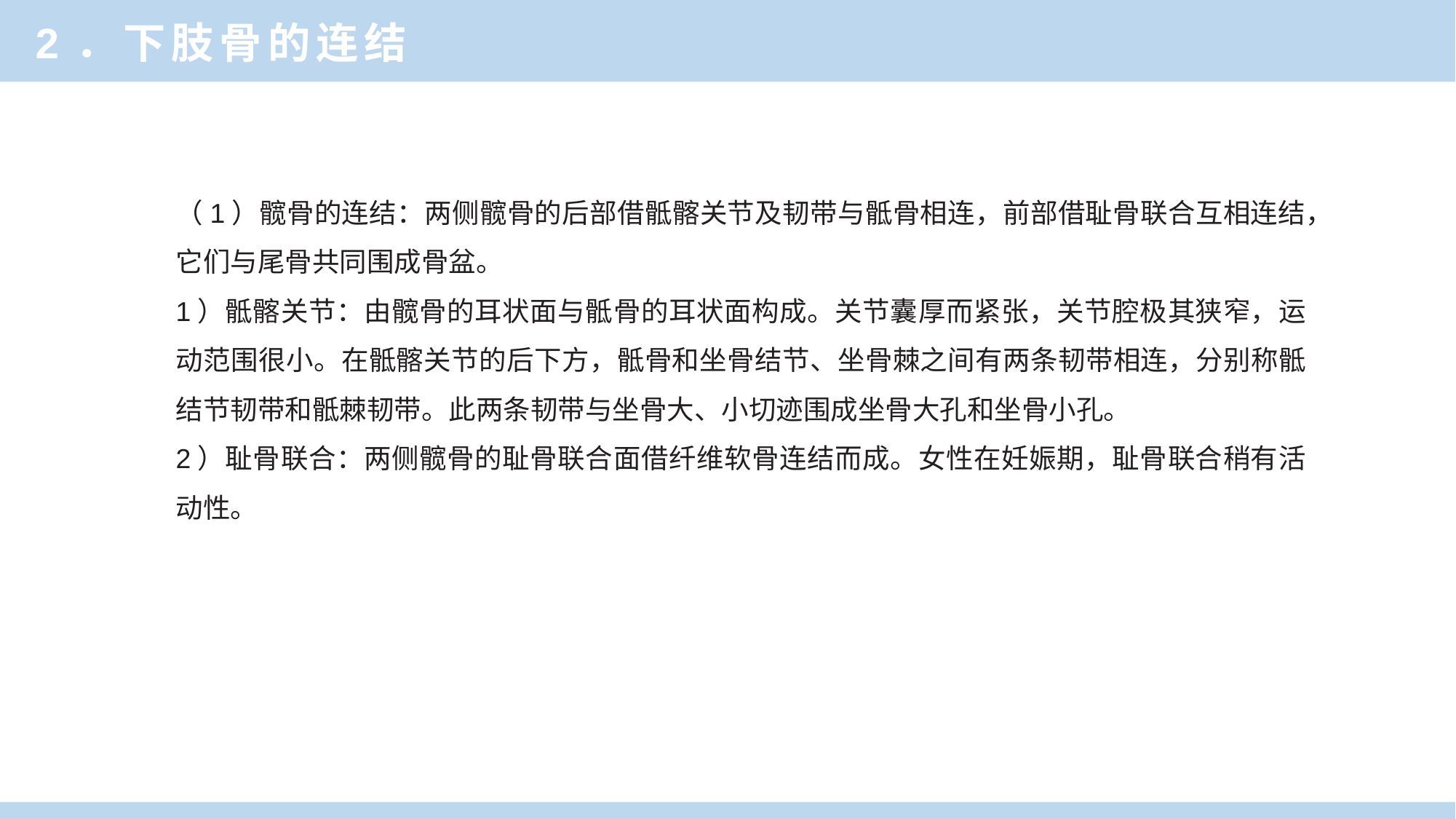

2．下肢骨的连结

（1）髋骨的连结：两侧髋骨的后部借骶髂关节及韧带与骶骨相连，前部借耻骨联合互相连结，它们与尾骨共同围成骨盆。
1）骶髂关节：由髋骨的耳状面与骶骨的耳状面构成。关节囊厚而紧张，关节腔极其狭窄，运动范围很小。在骶髂关节的后下方，骶骨和坐骨结节、坐骨棘之间有两条韧带相连，分别称骶结节韧带和骶棘韧带。此两条韧带与坐骨大、小切迹围成坐骨大孔和坐骨小孔。
2）耻骨联合：两侧髋骨的耻骨联合面借纤维软骨连结而成。女性在妊娠期，耻骨联合稍有活动性。